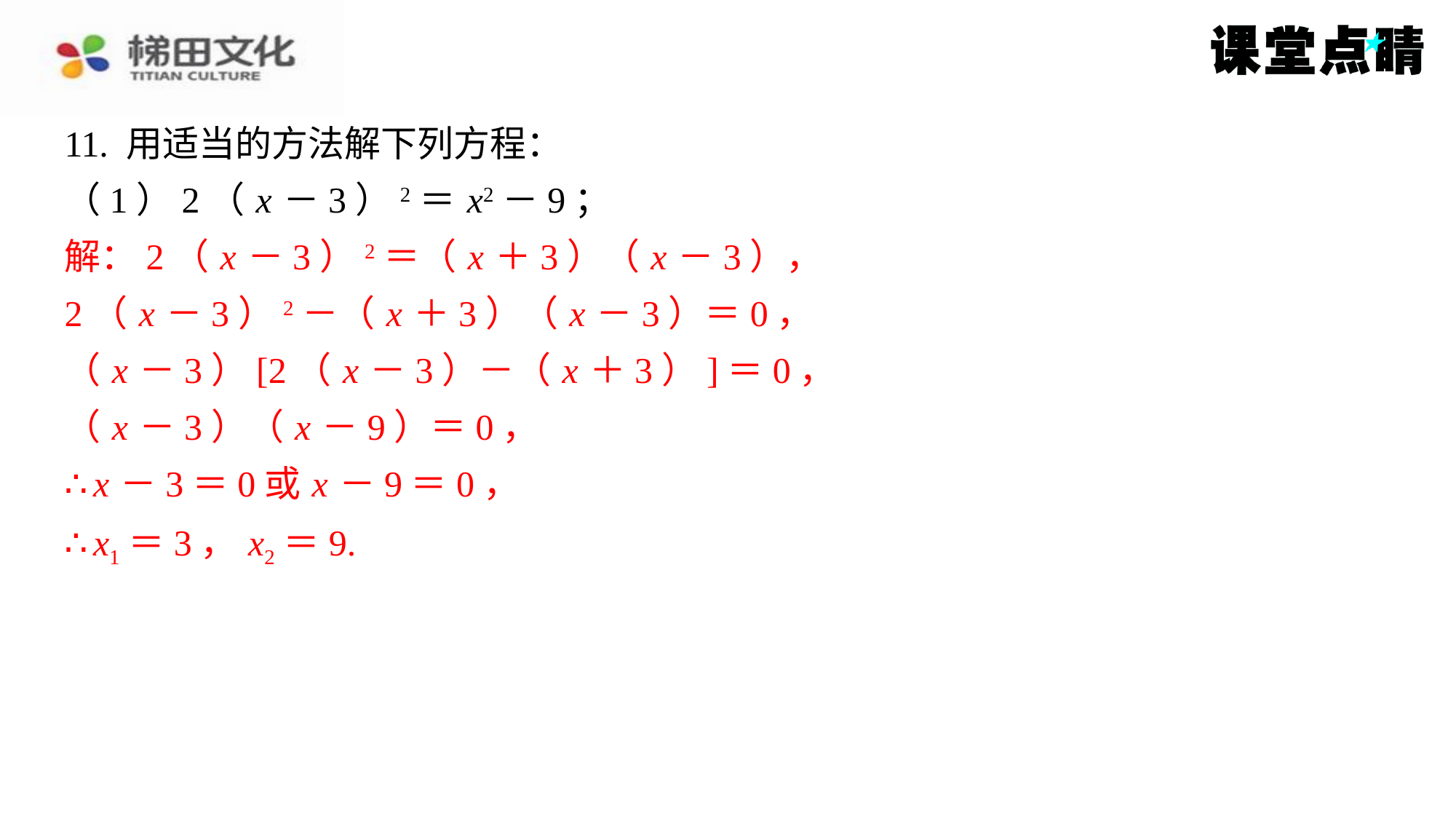

11. 用适当的方法解下列方程：
（1）2（ x －3）2＝ x2－9；
解：2（ x －3）2＝（ x ＋3）（ x －3），
2（ x －3）2－（ x ＋3）（ x －3）＝0，
（ x －3）[2（ x －3）－（ x ＋3）]＝0，
（ x －3）（ x －9）＝0，
∴ x －3＝0或 x －9＝0，
∴ x1＝3， x2＝9.
解：2（ x －3）2＝（ x ＋3）（ x －3），
2（ x －3）2－（ x ＋3）（ x －3）＝0，
（ x －3）[2（ x －3）－（ x ＋3）]＝0，
（ x －3）（ x －9）＝0，
∴ x －3＝0或 x －9＝0，
∴ x1＝3， x2＝9.